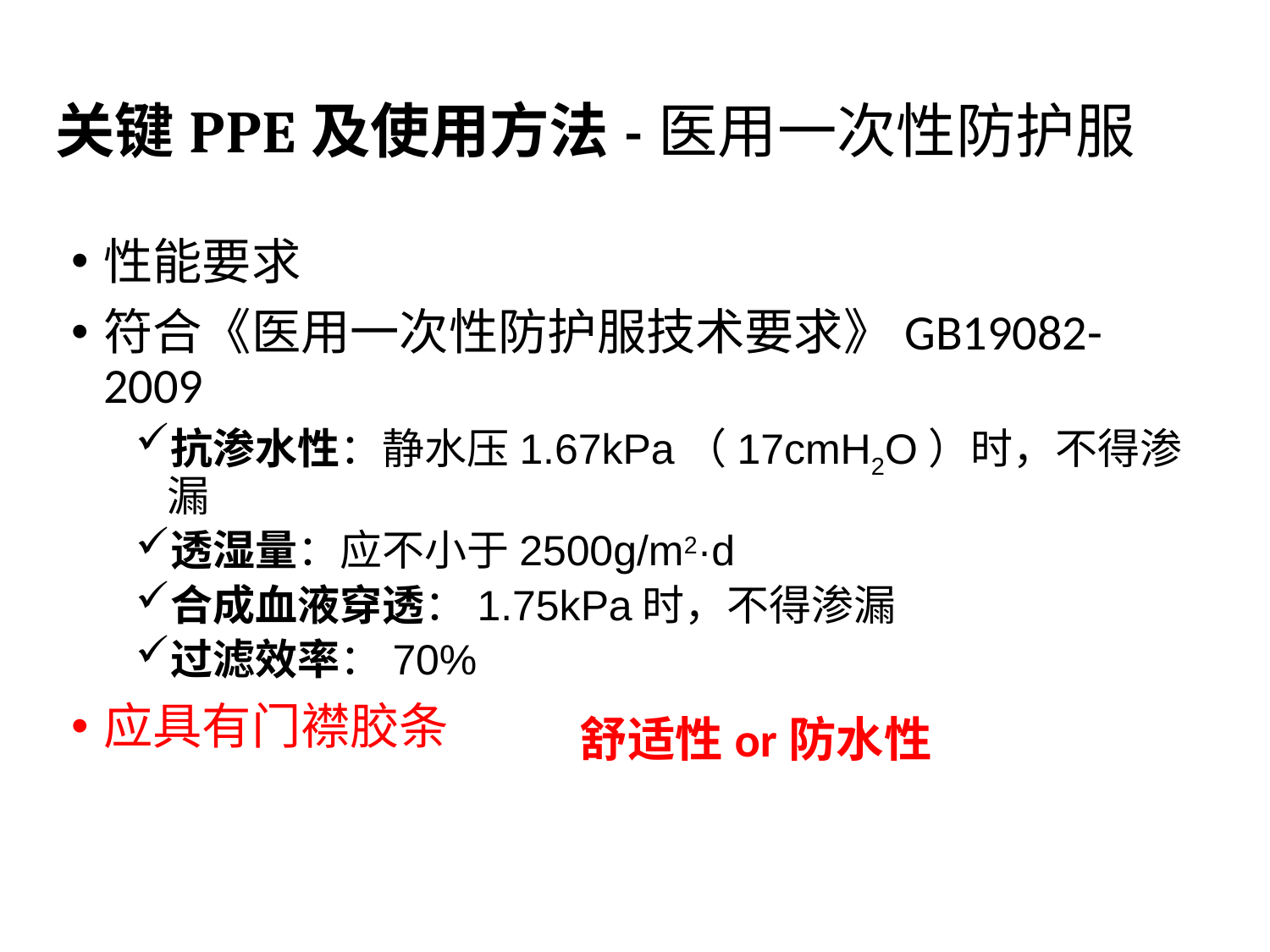

# 关键PPE及使用方法-医用一次性防护服
性能要求
符合《医用一次性防护服技术要求》GB19082-2009
抗渗水性：静水压1.67kPa（17cmH2O）时，不得渗漏
透湿量：应不小于2500g/m2·d
合成血液穿透：1.75kPa时，不得渗漏
过滤效率：70%
应具有门襟胶条
舒适性or防水性